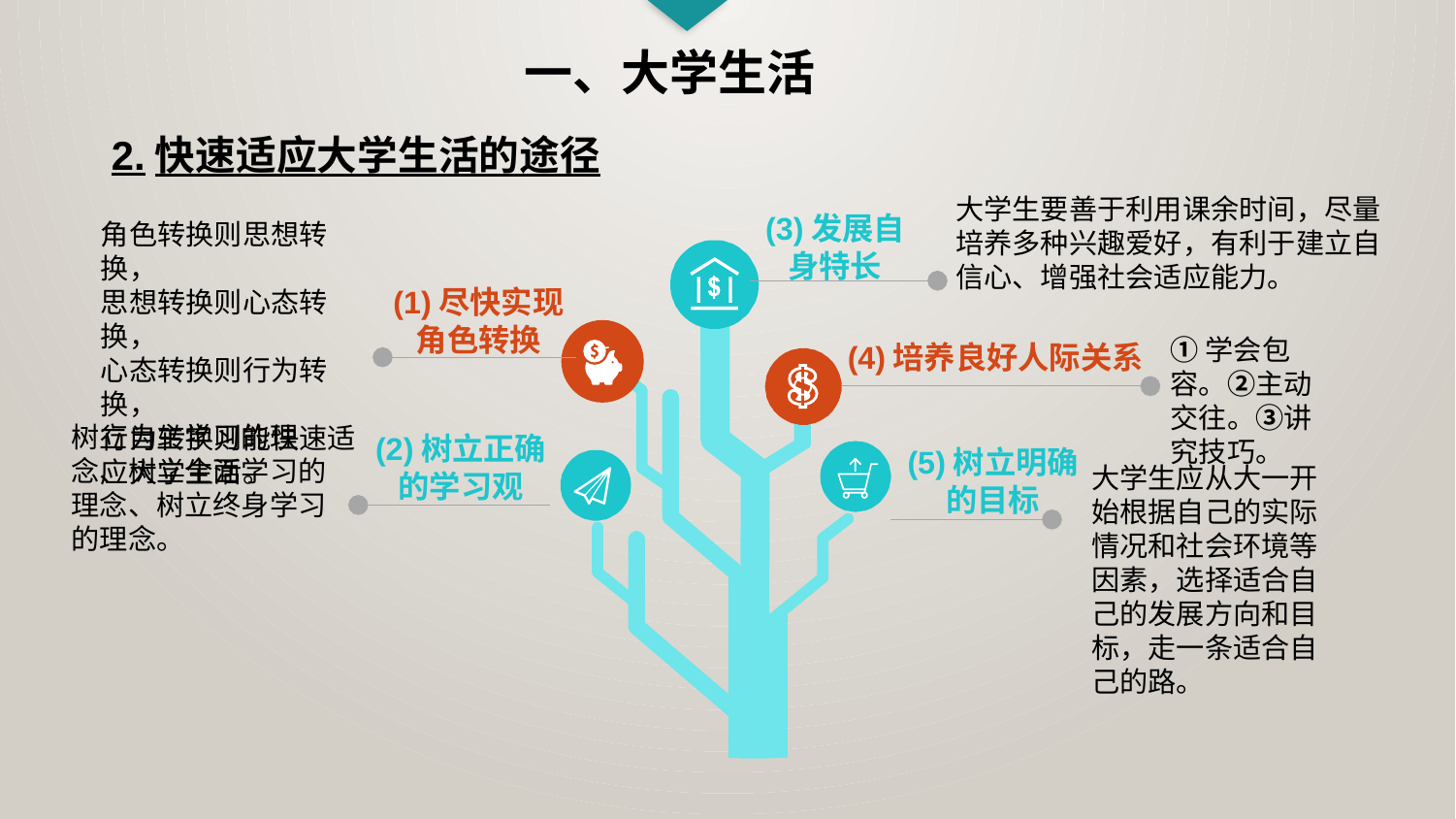

一、大学生活
2.快速适应大学生活的途径
大学生要善于利用课余时间，尽量培养多种兴趣爱好，有利于建立自信心、增强社会适应能力。
(3)发展自
身特长
角色转换则思想转换，
思想转换则心态转换，
心态转换则行为转换，
行为转换则能快速适应大学生活。

(1)尽快实现
角色转换

①学会包容。②主动交往。③讲究技巧。
(4)培养良好人际关系

树立自主学习的理念、树立全面学习的理念、树立终身学习的理念。
(2)树立正确
的学习观
(5)树立明确
的目标

大学生应从大一开始根据自己的实际情况和社会环境等因素，选择适合自己的发展方向和目标，走一条适合自己的路。
92